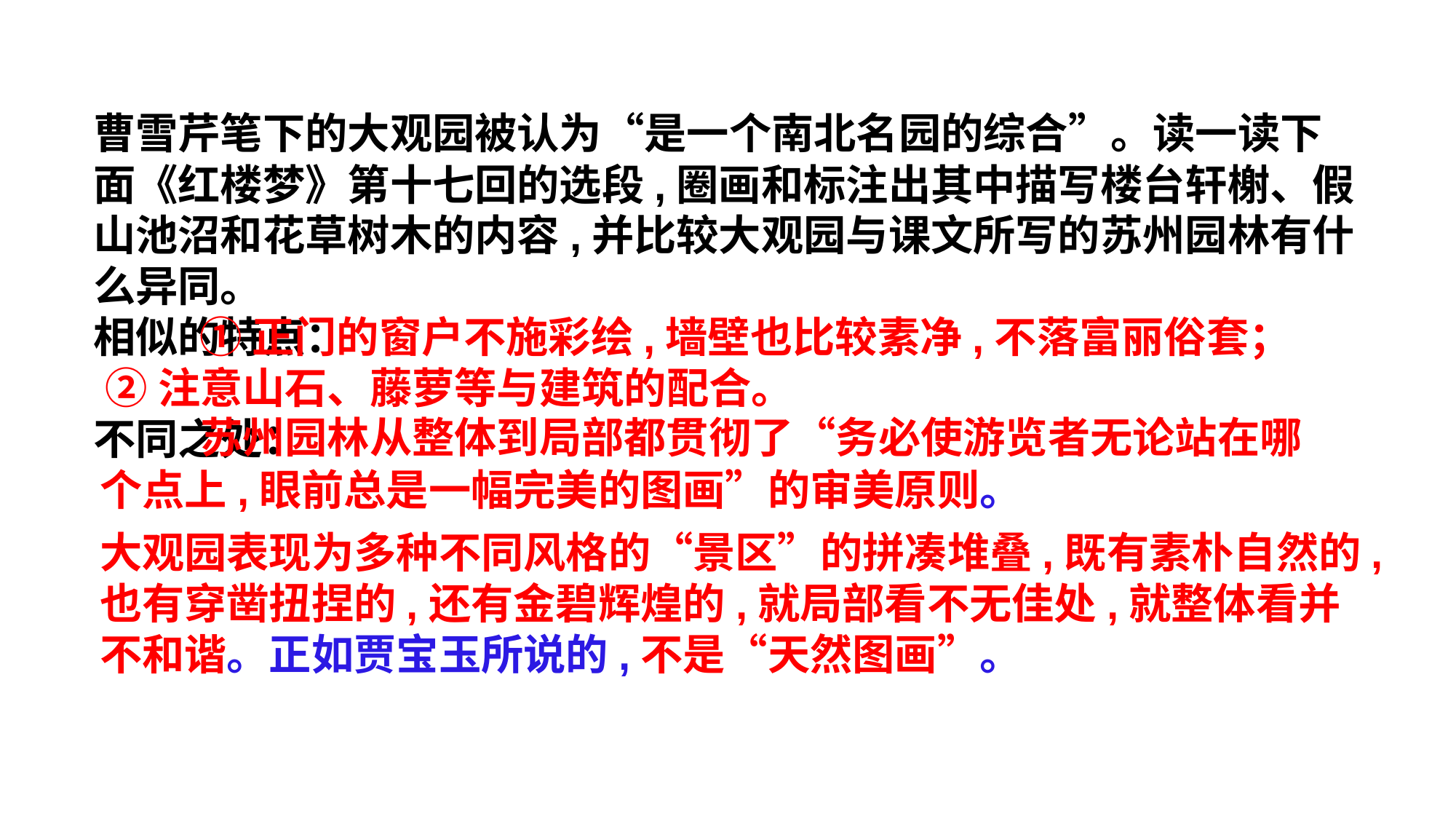

曹雪芹笔下的大观园被认为“是一个南北名园的综合”。读一读下面《红楼梦》第十七回的选段,圈画和标注出其中描写楼台轩榭、假山池沼和花草树木的内容,并比较大观园与课文所写的苏州园林有什么异同。
相似的特点：

不同之处：
           ①正门的窗户不施彩绘,墙壁也比较素净,不落富丽俗套；
②注意山石、藤萝等与建筑的配合。
        苏州园林从整体到局部都贯彻了“务必使游览者无论站在哪个点上,眼前总是一幅完美的图画”的审美原则。
大观园表现为多种不同风格的“景区”的拼凑堆叠,既有素朴自然的,也有穿凿扭捏的,还有金碧辉煌的,就局部看不无佳处,就整体看并不和谐。正如贾宝玉所说的,不是“天然图画”。